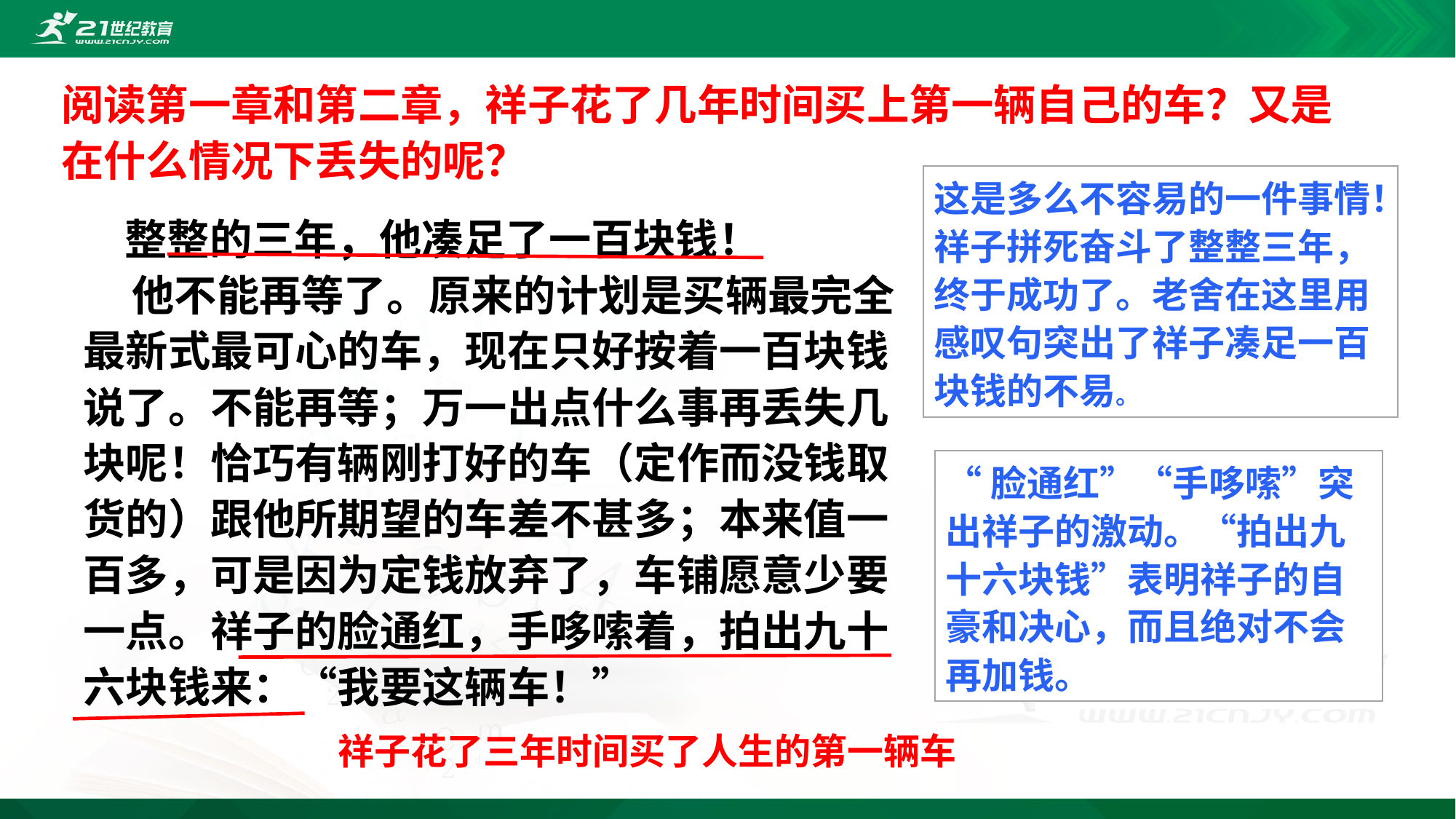

阅读第一章和第二章，祥子花了几年时间买上第一辆自己的车？又是在什么情况下丢失的呢？
    整整的三年，他凑足了一百块钱！
    他不能再等了。原来的计划是买辆最完全最新式最可心的车，现在只好按着一百块钱说了。不能再等；万一出点什么事再丢失几块呢！恰巧有辆刚打好的车（定作而没钱取货的）跟他所期望的车差不甚多；本来值一百多，可是因为定钱放弃了，车铺愿意少要一点。祥子的脸通红，手哆嗦着，拍出九十六块钱来：“我要这辆车！”
这是多么不容易的一件事情！祥子拼死奋斗了整整三年，终于成功了。老舍在这里用感叹句突出了祥子凑足一百块钱的不易。
“脸通红”“手哆嗦”突出祥子的激动。“拍出九十六块钱”表明祥子的自豪和决心，而且绝对不会再加钱。
祥子花了三年时间买了人生的第一辆车